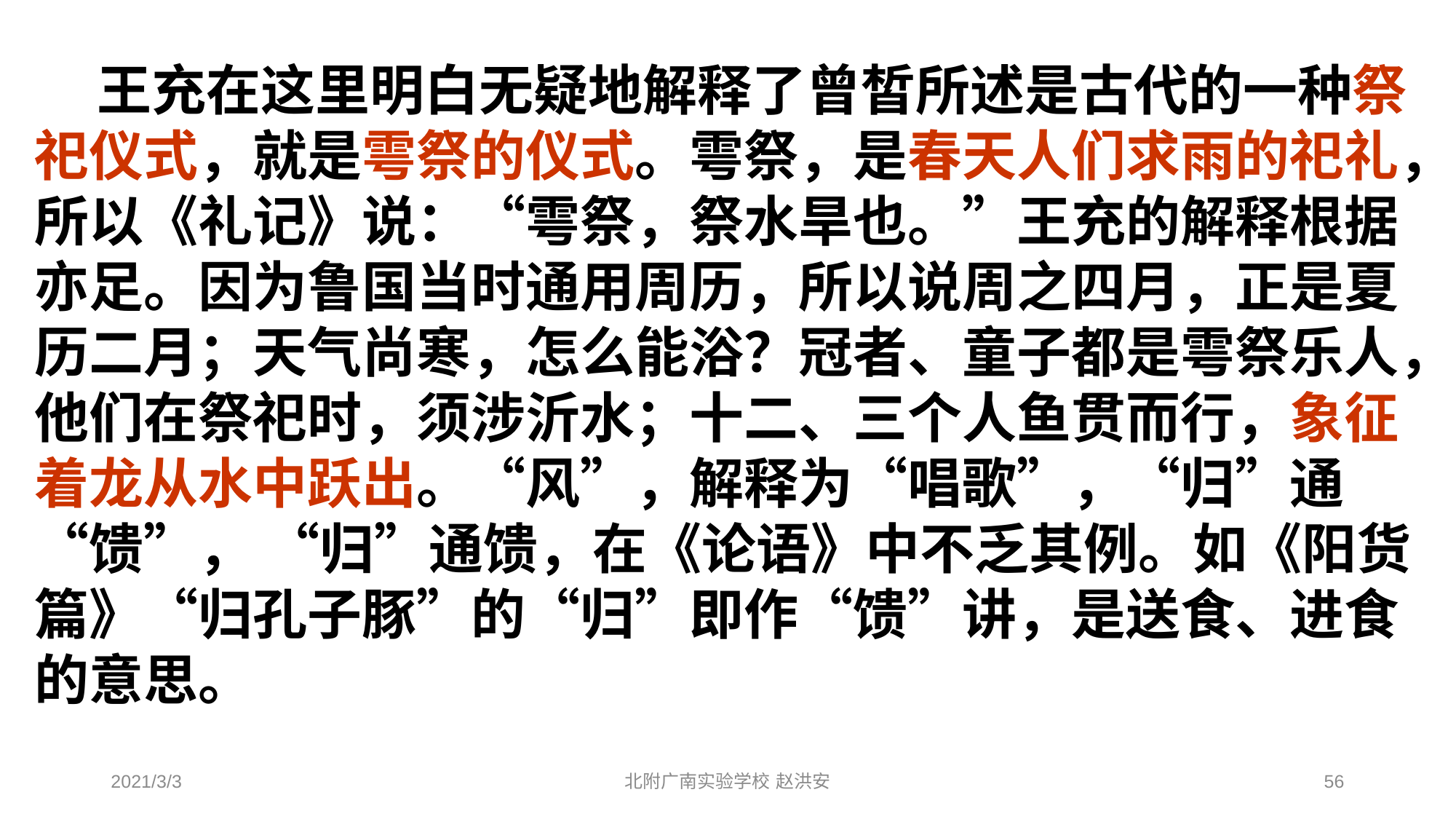

王充在这里明白无疑地解释了曾皙所述是古代的一种祭祀仪式，就是雩祭的仪式。雩祭，是春天人们求雨的祀礼，所以《礼记》说：“雩祭，祭水旱也。”王充的解释根据亦足。因为鲁国当时通用周历，所以说周之四月，正是夏历二月；天气尚寒，怎么能浴？冠者、童子都是雩祭乐人，他们在祭祀时，须涉沂水；十二、三个人鱼贯而行，象征着龙从水中跃出。“风”，解释为“唱歌”，“归”通“馈”， “归”通馈，在《论语》中不乏其例。如《阳货篇》“归孔子豚”的“归”即作“馈”讲，是送食、进食的意思。
2021/3/3
北附广南实验学校 赵洪安
56